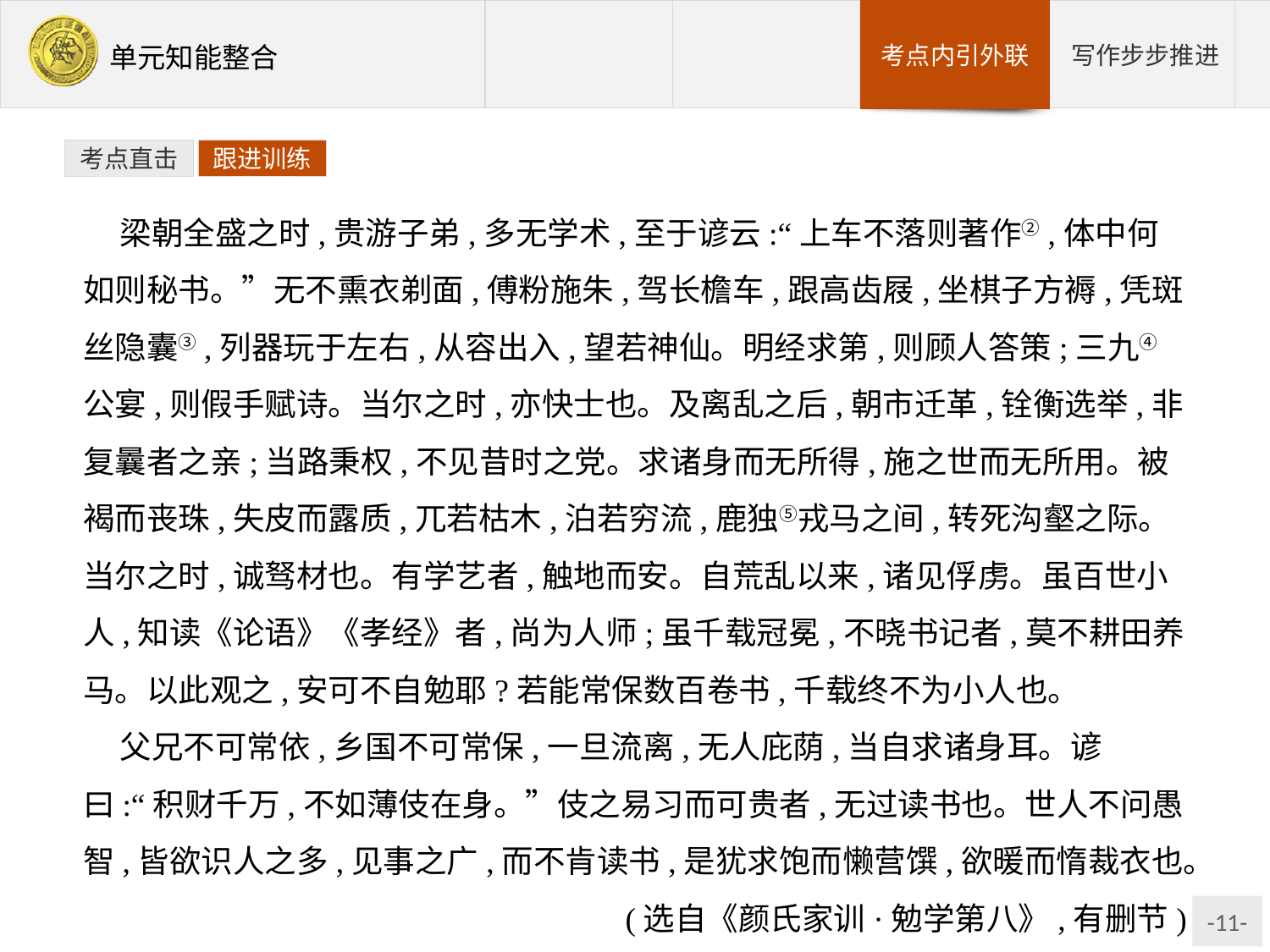

考点直击
跟进训练
梁朝全盛之时,贵游子弟,多无学术,至于谚云:“上车不落则著作②,体中何如则秘书。”无不熏衣剃面,傅粉施朱,驾长檐车,跟高齿屐,坐棋子方褥,凭斑丝隐囊③,列器玩于左右,从容出入,望若神仙。明经求第,则顾人答策;三九④公宴,则假手赋诗。当尔之时,亦快士也。及离乱之后,朝市迁革,铨衡选举,非复曩者之亲;当路秉权,不见昔时之党。求诸身而无所得,施之世而无所用。被褐而丧珠,失皮而露质,兀若枯木,泊若穷流,鹿独⑤戎马之间,转死沟壑之际。当尔之时,诚驽材也。有学艺者,触地而安。自荒乱以来,诸见俘虏。虽百世小人,知读《论语》《孝经》者,尚为人师;虽千载冠冕,不晓书记者,莫不耕田养马。以此观之,安可不自勉耶?若能常保数百卷书,千载终不为小人也。
父兄不可常依,乡国不可常保,一旦流离,无人庇荫,当自求诸身耳。谚曰:“积财千万,不如薄伎在身。”伎之易习而可贵者,无过读书也。世人不问愚智,皆欲识人之多,见事之广,而不肯读书,是犹求饱而懒营馔,欲暖而惰裁衣也。
(选自《颜氏家训·勉学第八》,有删节)